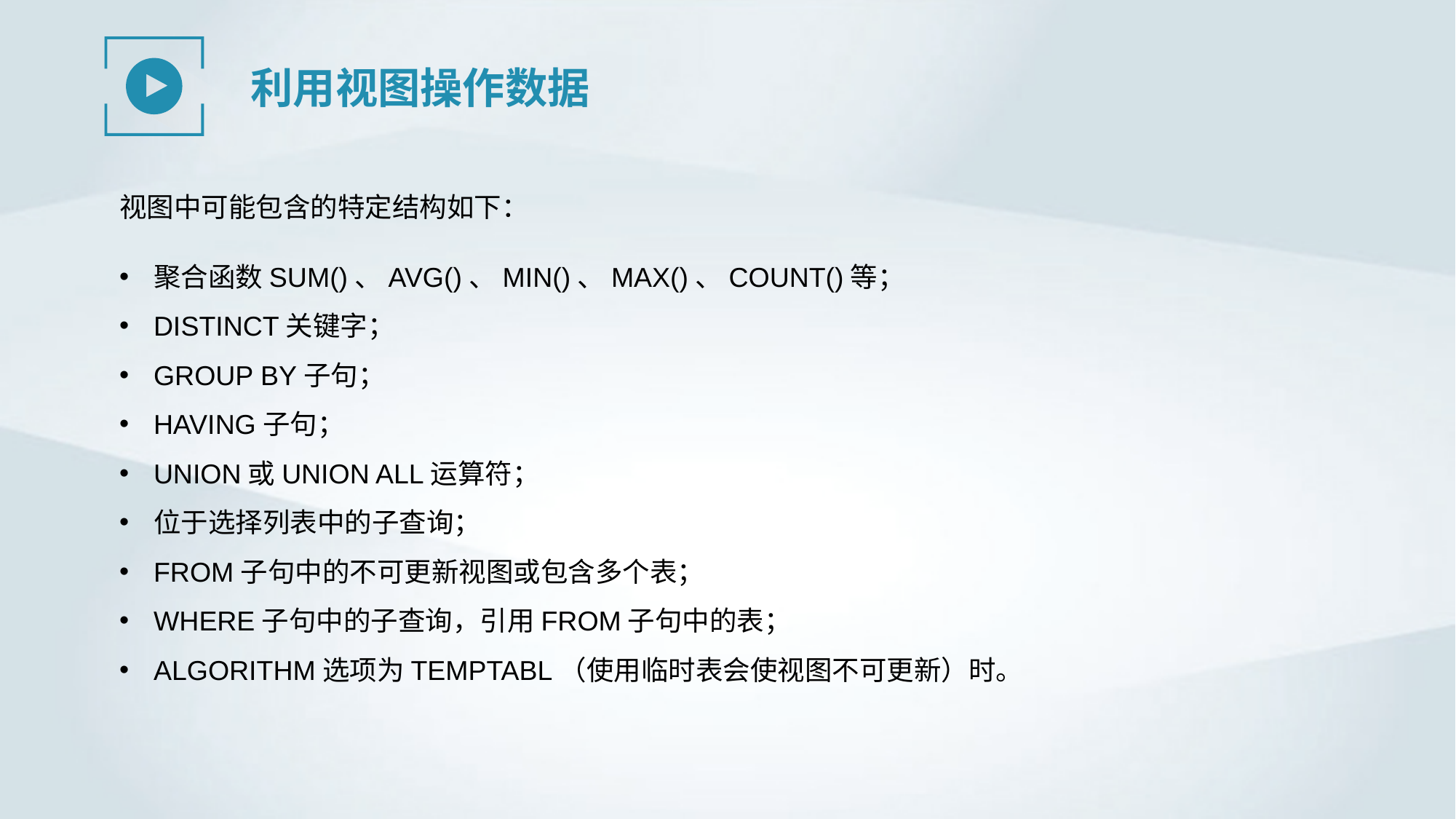

利用视图操作数据
视图中可能包含的特定结构如下：
聚合函数SUM()、AVG()、MIN()、MAX()、COUNT()等；
DISTINCT关键字；
GROUP BY子句；
HAVING子句；
UNION或UNION ALL运算符；
位于选择列表中的子查询；
FROM子句中的不可更新视图或包含多个表；
WHERE子句中的子查询，引用FROM子句中的表；
ALGORITHM选项为TEMPTABL（使用临时表会使视图不可更新）时。